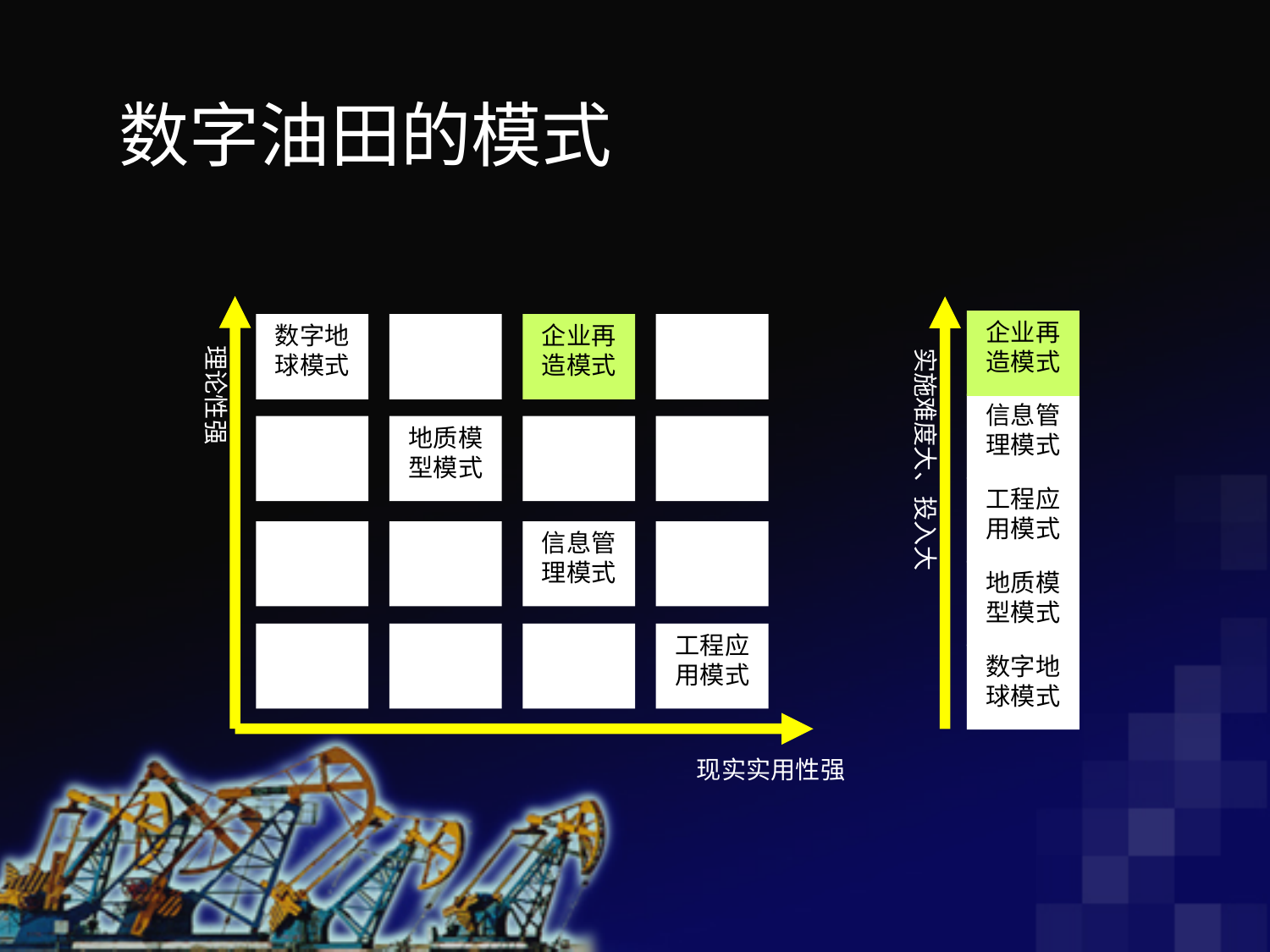

数字油田的模式

企业再造模式
理论性强
实施难度大、投入大
数字地球模式

企业再造模式

信息管理模式

地质模型模式

工程应用模式

信息管理模式

地质模型模式

工程应用模式
数字地球模式

现实实用性强